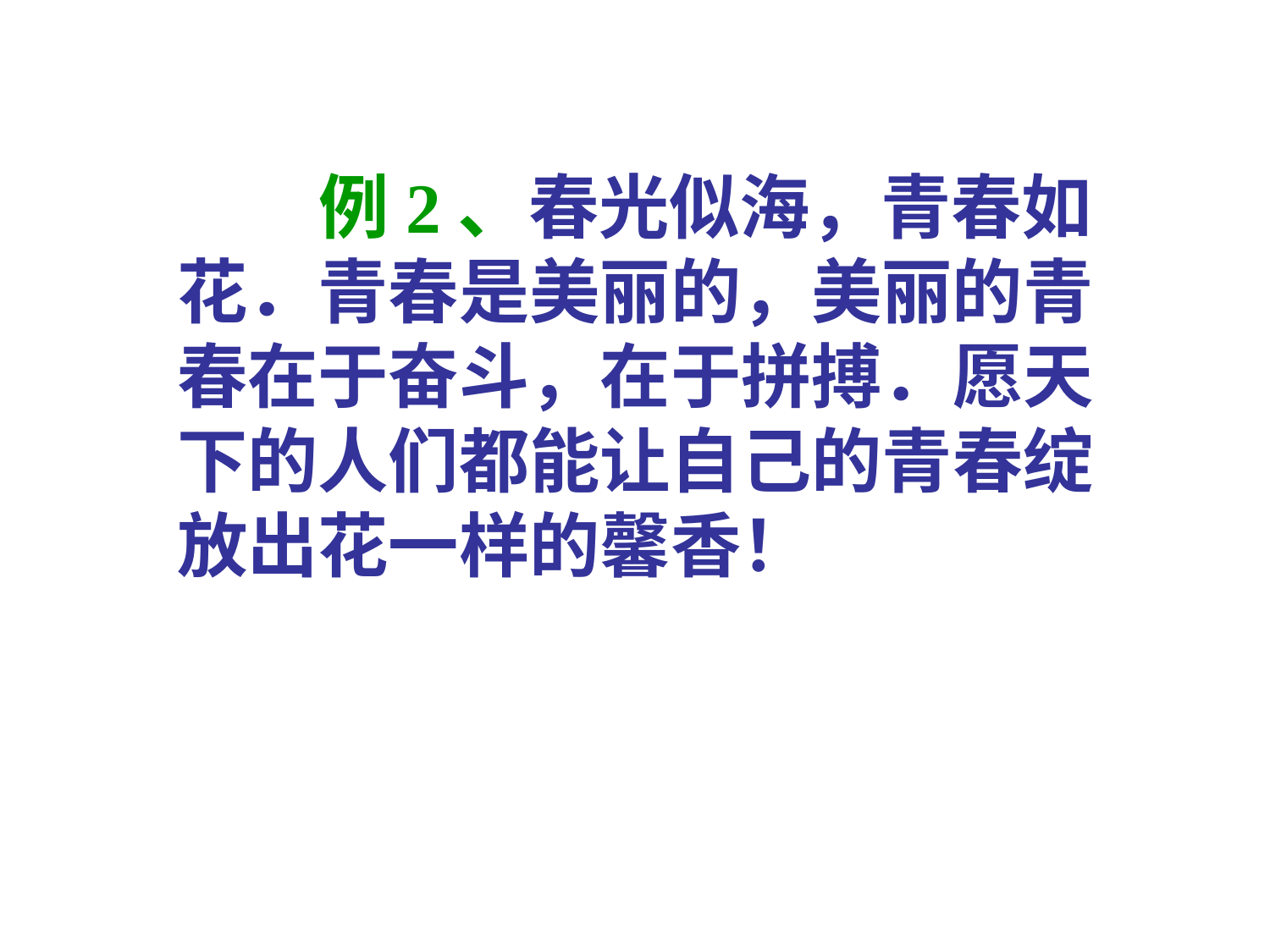

例2、春光似海，青春如花．青春是美丽的，美丽的青春在于奋斗，在于拼搏．愿天下的人们都能让自己的青春绽放出花一样的馨香！